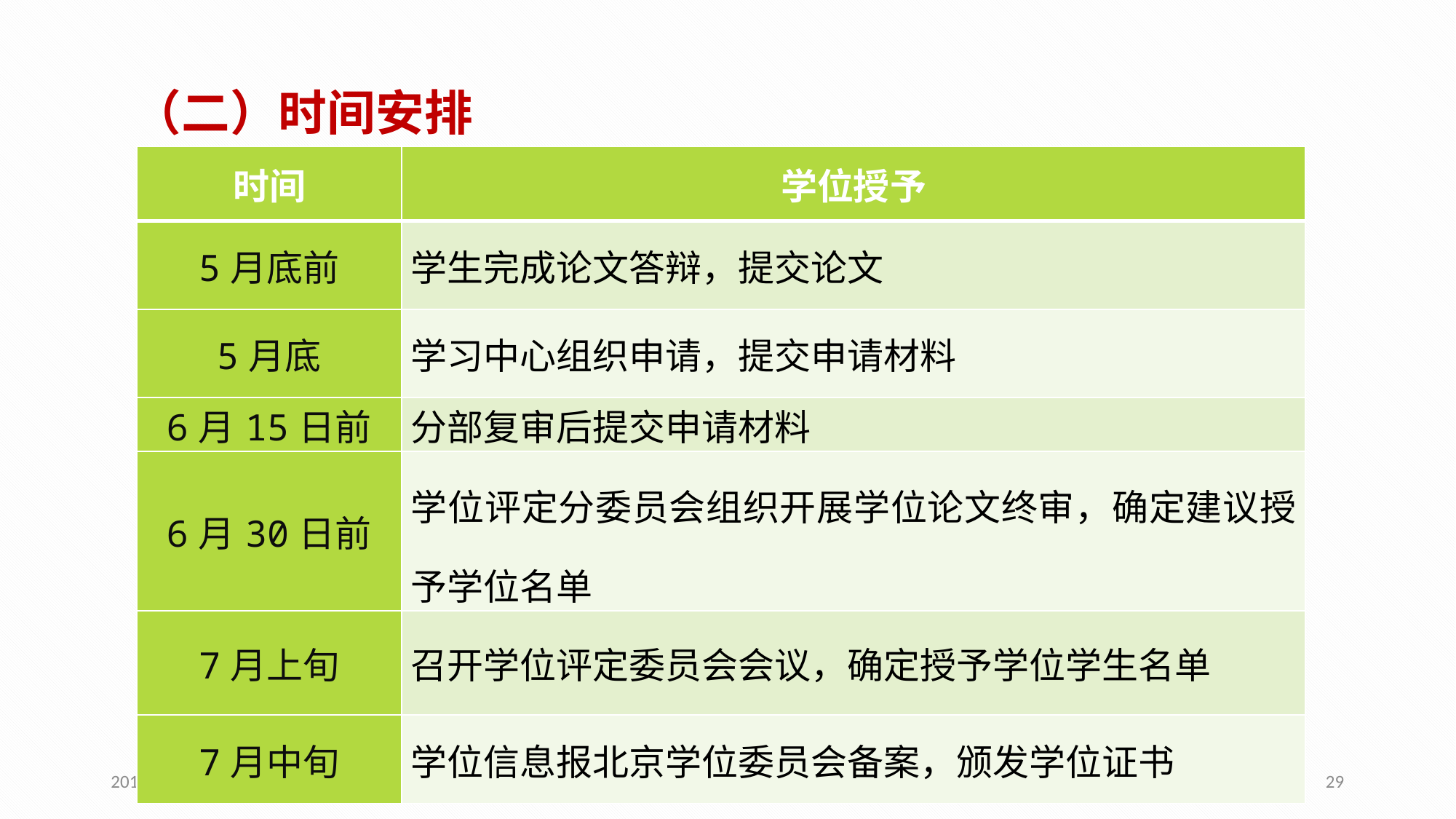

（二）时间安排
| 时间 | 学位授予 |
| --- | --- |
| 5月底前 | 学生完成论文答辩，提交论文 |
| 5月底 | 学习中心组织申请，提交申请材料 |
| 6月15日前 | 分部复审后提交申请材料 |
| 6月30日前 | 学位评定分委员会组织开展学位论文终审，确定建议授予学位名单 |
| 7月上旬 | 召开学位评定委员会会议，确定授予学位学生名单 |
| 7月中旬 | 学位信息报北京学位委员会备案，颁发学位证书 |
2016/5/20
29